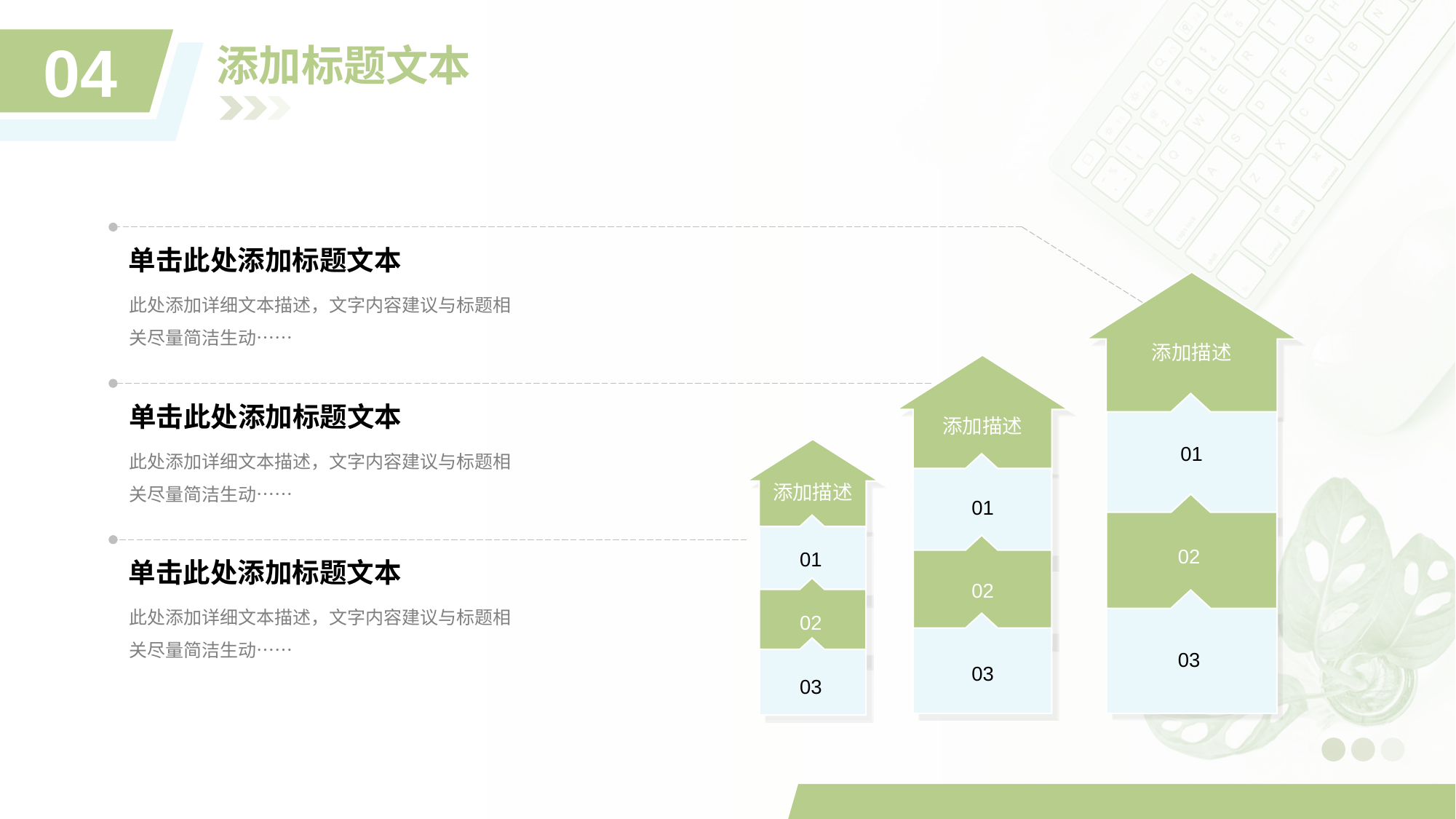

04
添加标题文本
单击此处添加标题文本
此处添加详细文本描述，文字内容建议与标题相关尽量简洁生动……

添加描述

单击此处添加标题文本
此处添加详细文本描述，文字内容建议与标题相关尽量简洁生动……
添加描述

01

添加描述
01

02
01
单击此处添加标题文本
此处添加详细文本描述，文字内容建议与标题相关尽量简洁生动……
02

02

03
03
03